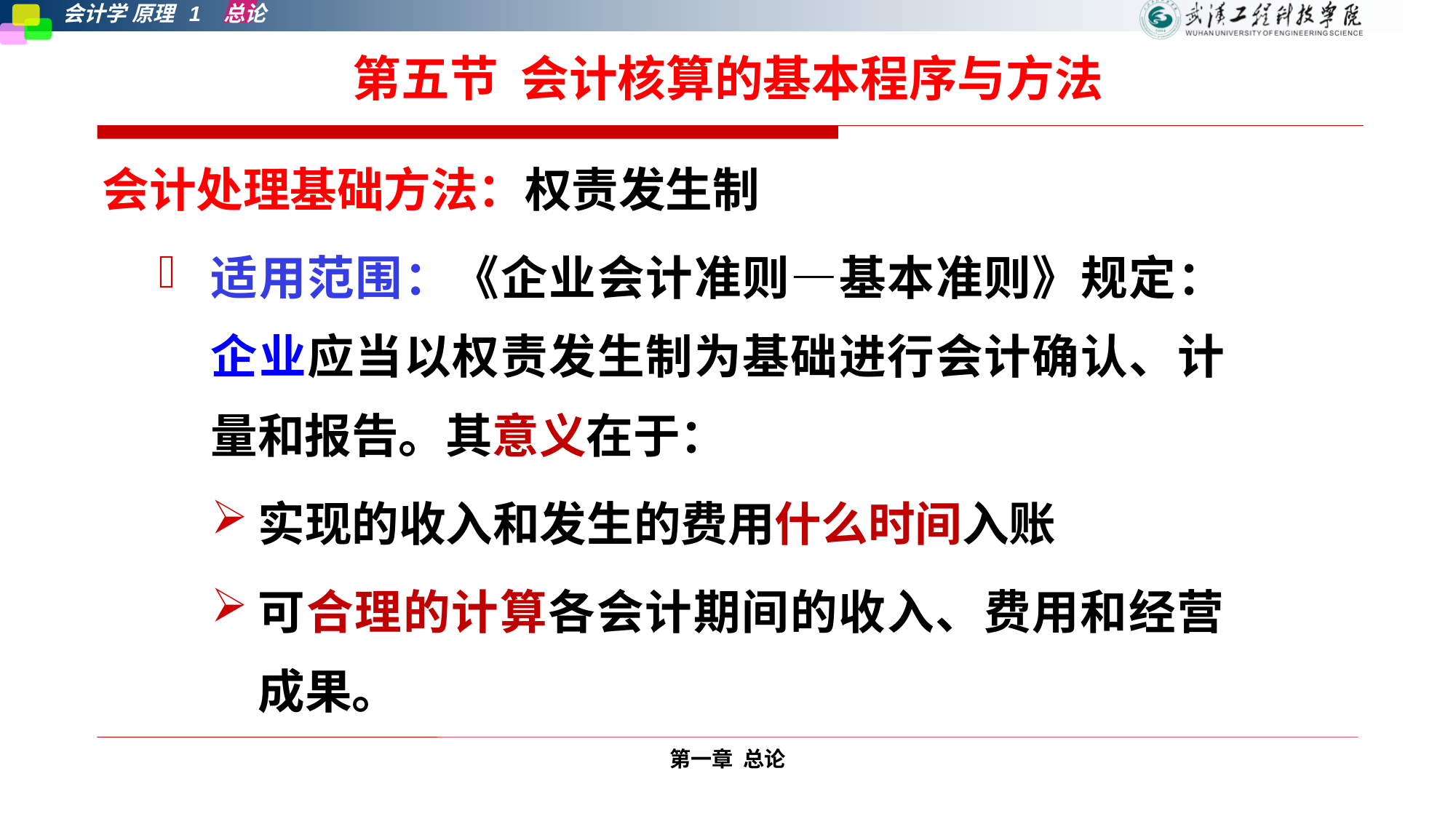

# 第五节  会计核算的基本程序与方法
会计处理基础方法：权责发生制
适用范围：《企业会计准则—基本准则》规定：企业应当以权责发生制为基础进行会计确认、计量和报告。其意义在于：
实现的收入和发生的费用什么时间入账
可合理的计算各会计期间的收入、费用和经营成果。

第一章  总论